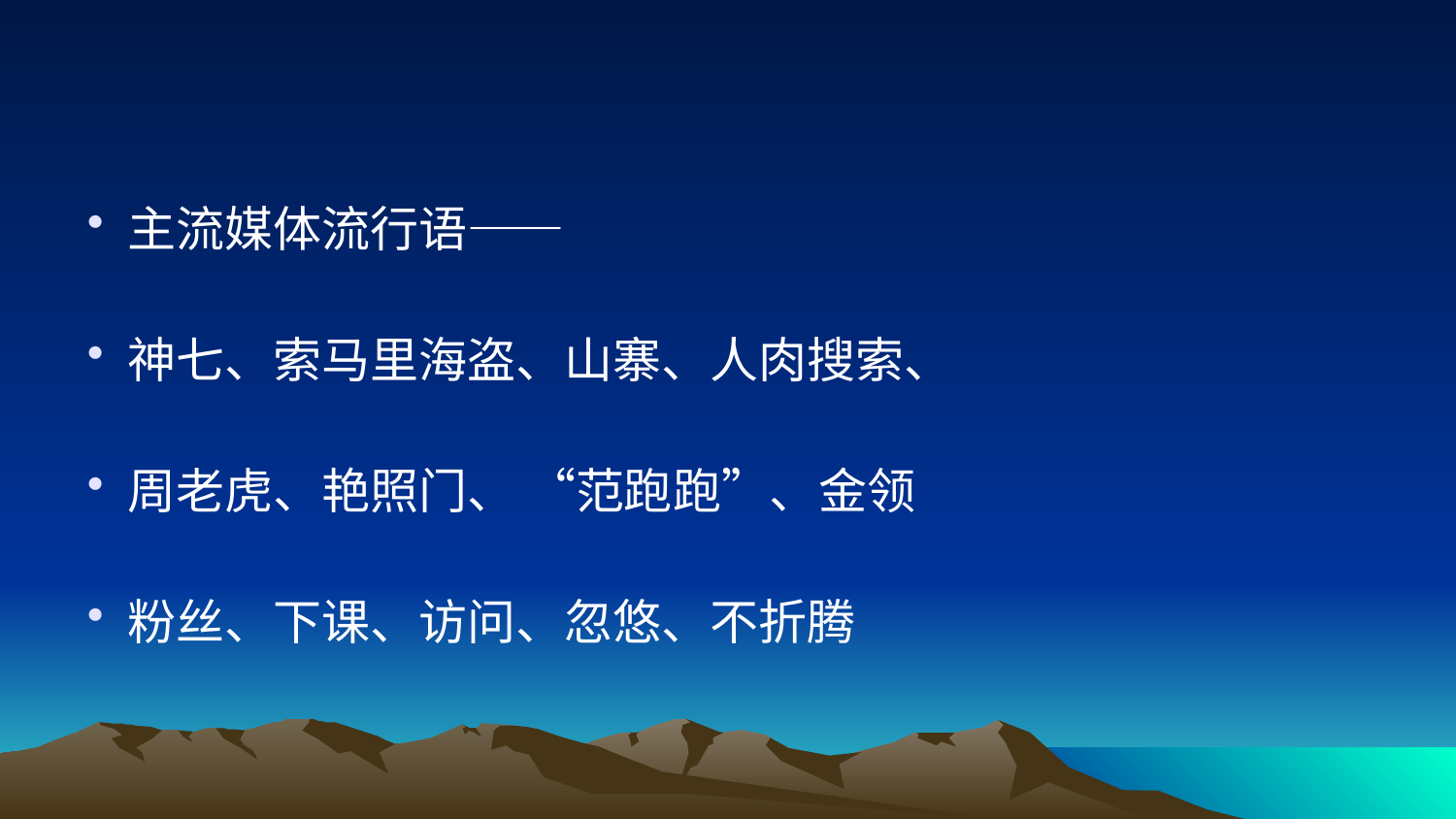

#
主流媒体流行语——

神七、索马里海盗、山寨、人肉搜索、

周老虎、艳照门、 “范跑跑”、金领

粉丝、下课、访问、忽悠、不折腾